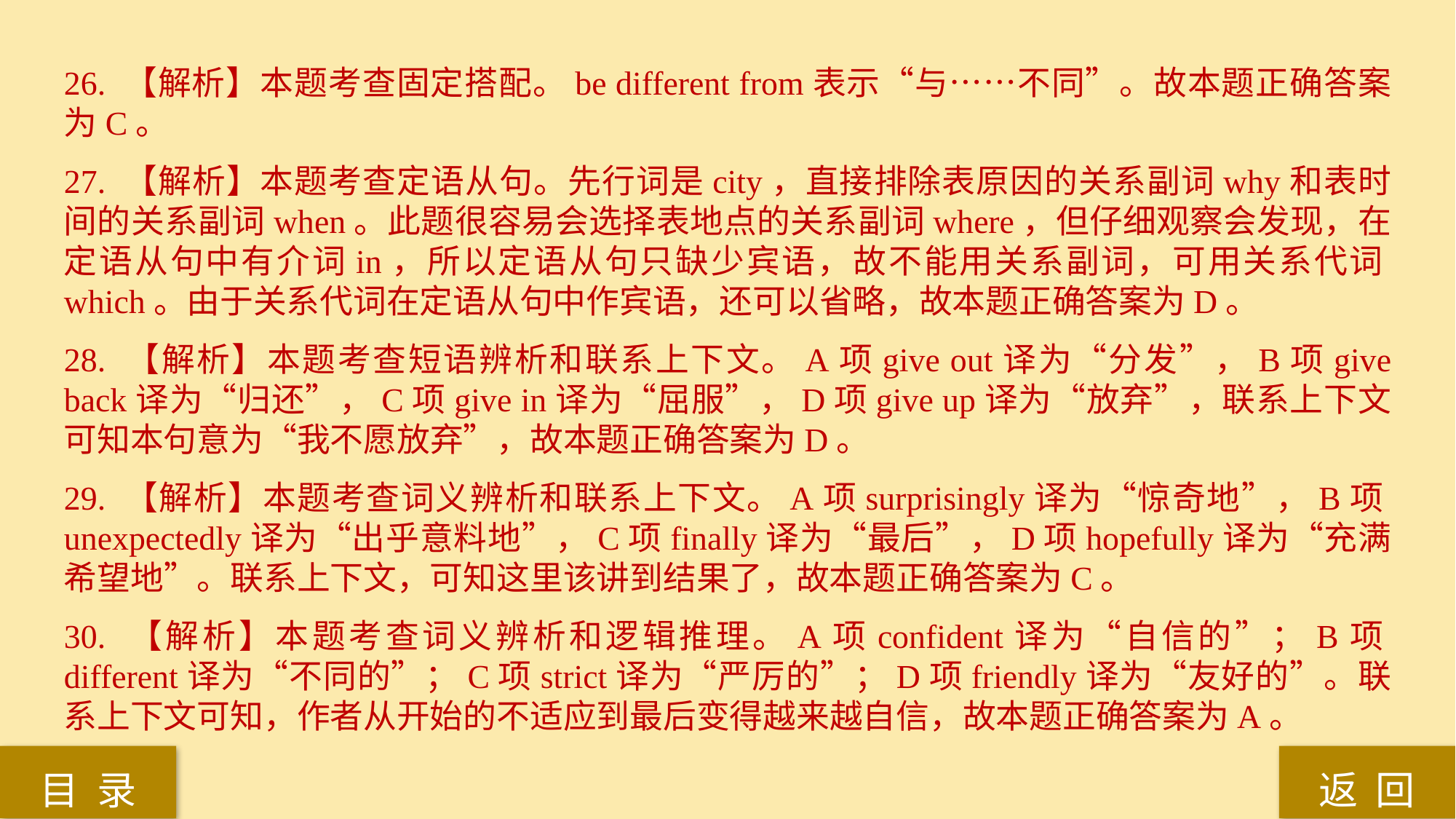

26. 【解析】本题考查固定搭配。be different from表示“与……不同”。故本题正确答案为C。
27. 【解析】本题考查定语从句。先行词是city，直接排除表原因的关系副词why和表时间的关系副词when。此题很容易会选择表地点的关系副词where，但仔细观察会发现，在定语从句中有介词in，所以定语从句只缺少宾语，故不能用关系副词，可用关系代词which。由于关系代词在定语从句中作宾语，还可以省略，故本题正确答案为D。
28. 【解析】本题考查短语辨析和联系上下文。A项give out译为“分发”，B项give back译为“归还”，C项give in译为“屈服”，D项give up译为“放弃”，联系上下文可知本句意为“我不愿放弃”，故本题正确答案为D。
29. 【解析】本题考查词义辨析和联系上下文。A项surprisingly译为“惊奇地”，B项unexpectedly译为“出乎意料地”，C项finally译为“最后”，D项hopefully译为“充满希望地”。联系上下文，可知这里该讲到结果了，故本题正确答案为C。
30. 【解析】本题考查词义辨析和逻辑推理。A项confident译为“自信的”；B项different译为“不同的”；C项strict译为“严厉的”；D项friendly译为“友好的”。联系上下文可知，作者从开始的不适应到最后变得越来越自信，故本题正确答案为A。
返  回